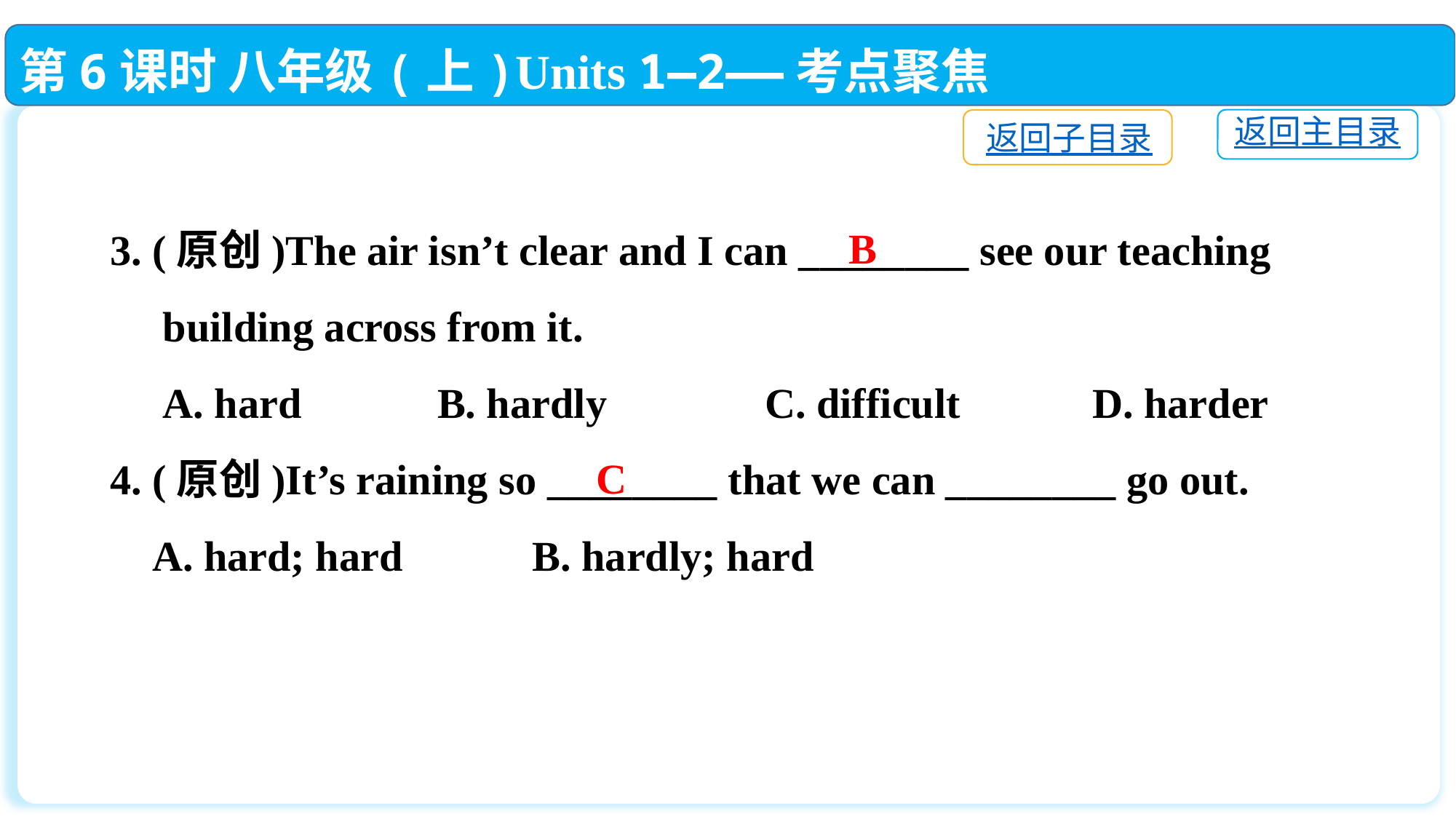

第6课时 八年级(上)Units 1—2——考点聚焦

返回主目录

返回子目录
3. (原创)The air isn’t clear and I can ________ see our teaching
     building across from it.
     A. hard		B. hardly		C. difficult		D. harder
4. (原创)It’s raining so ________ that we can ________ go out.
    A. hard; hard	         B. hardly; hard
    C. hard; hardly	         D. hardly; hardly
B
C